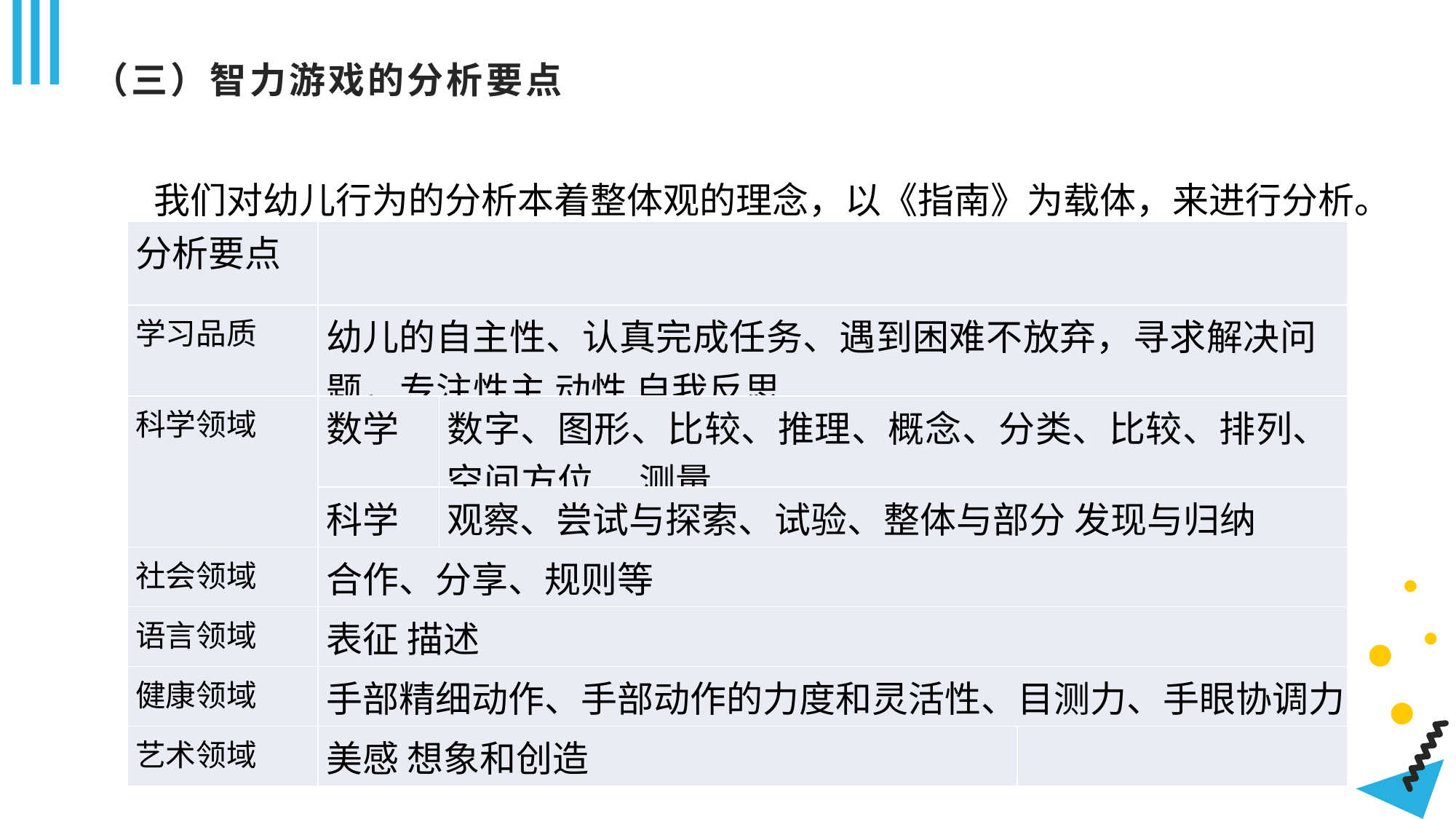

# （三）智力游戏的分析要点

我们对幼儿行为的分析本着整体观的理念，以《指南》为载体，来进行分析。
| 分析要点 |  |  |  |
| --- | --- | --- | --- |
| 学习品质 | 幼儿的自主性、认真完成任务、遇到困难不放弃，寻求解决问题，专注性主 动性 自我反思 |  |  |
| 科学领域 | 数学 | 数字、图形、比较、推理、概念、分类、比较、排列、空间方位、 测量 |  |
|  | 科学 | 观察、尝试与探索、试验、整体与部分 发现与归纳 |  |
| 社会领域 | 合作、分享、规则等 |  |  |
| 语言领域 | 表征 描述 |  |  |
| 健康领域 | 手部精细动作、手部动作的力度和灵活性、目测力、手眼协调力 |  |  |
| 艺术领域 | 美感 想象和创造 |  |  |